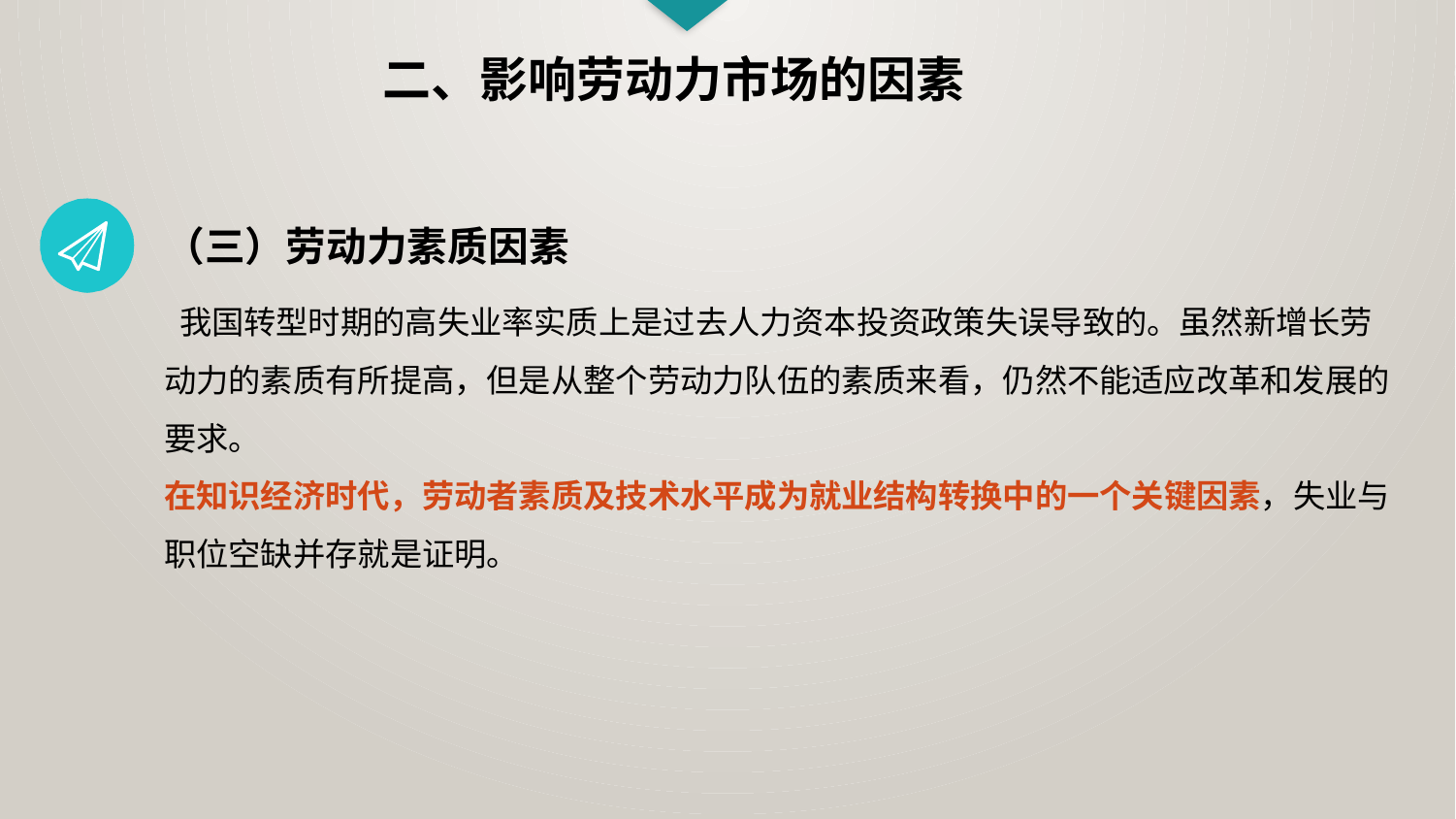

二、影响劳动力市场的因素

（三）劳动力素质因素

 我国转型时期的高失业率实质上是过去人力资本投资政策失误导致的。虽然新增长劳动力的素质有所提高，但是从整个劳动力队伍的素质来看，仍然不能适应改革和发展的要求。
在知识经济时代，劳动者素质及技术水平成为就业结构转换中的一个关键因素，失业与职位空缺并存就是证明。
51